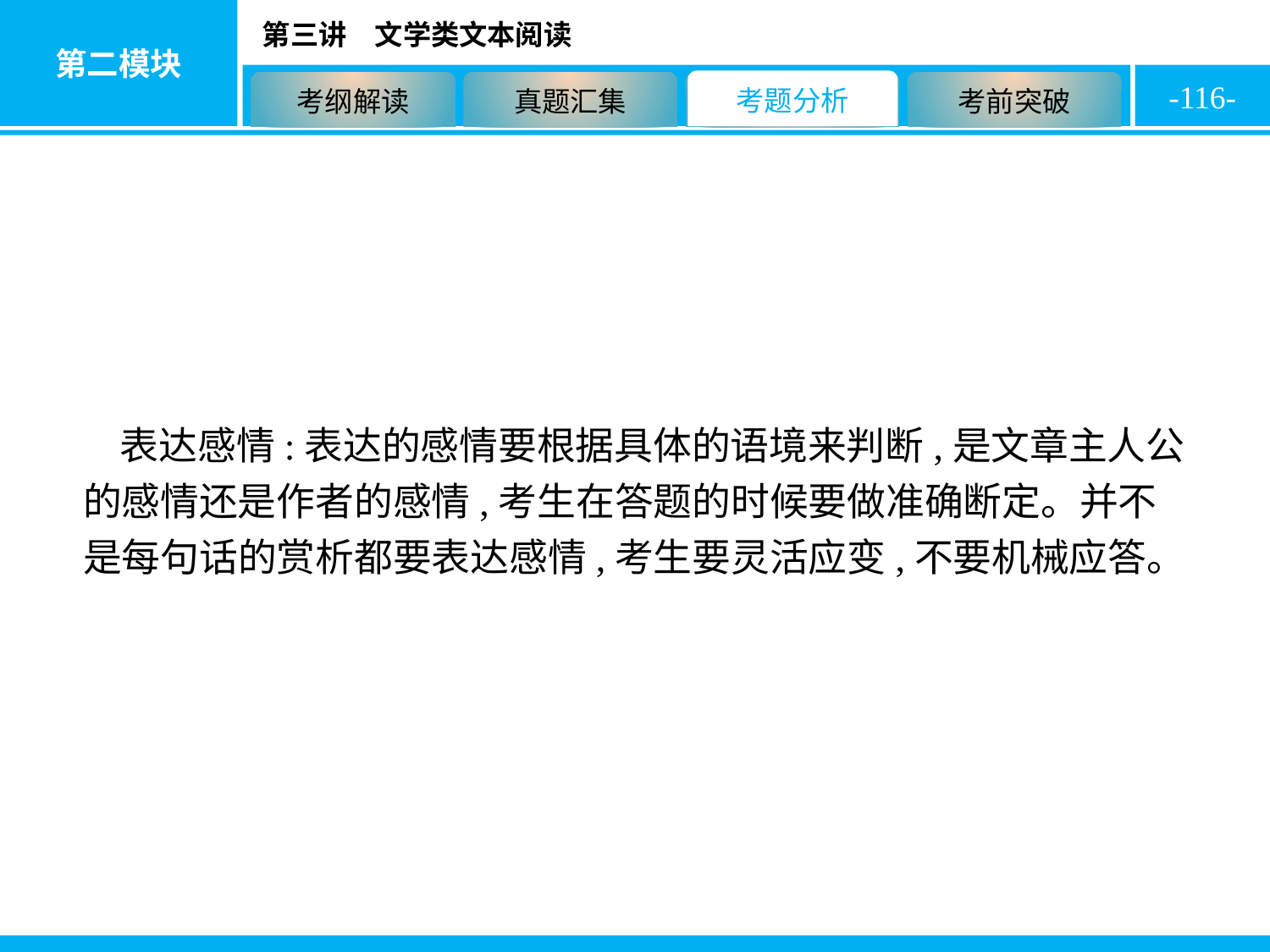

-116-
表达感情:表达的感情要根据具体的语境来判断,是文章主人公的感情还是作者的感情,考生在答题的时候要做准确断定。并不是每句话的赏析都要表达感情,考生要灵活应变,不要机械应答。